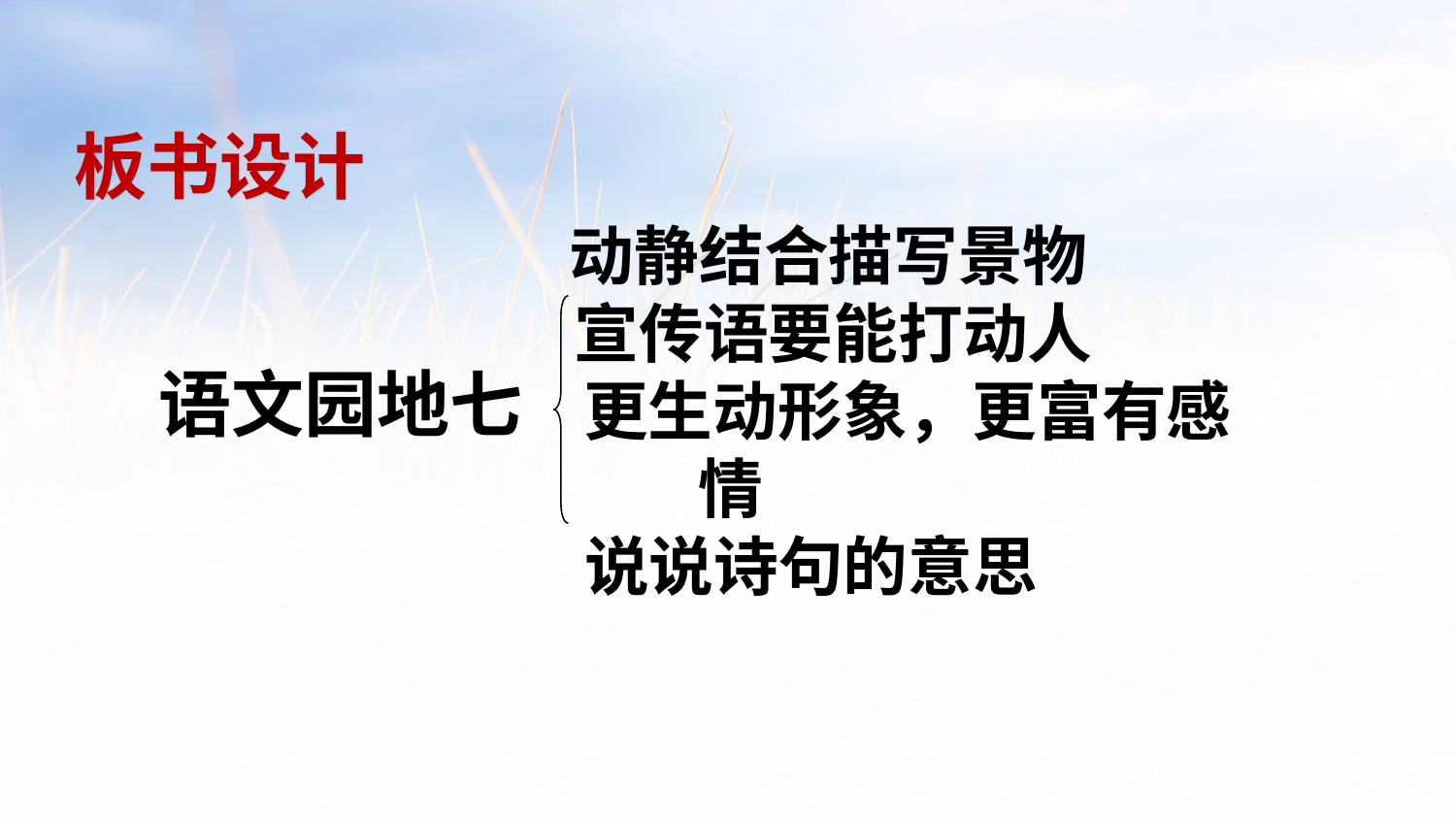

板书设计
                     动静结合描写景物
         宣传语要能打动人
                   更生动形象，更富有感情
      说说诗句的意思

语文园地七